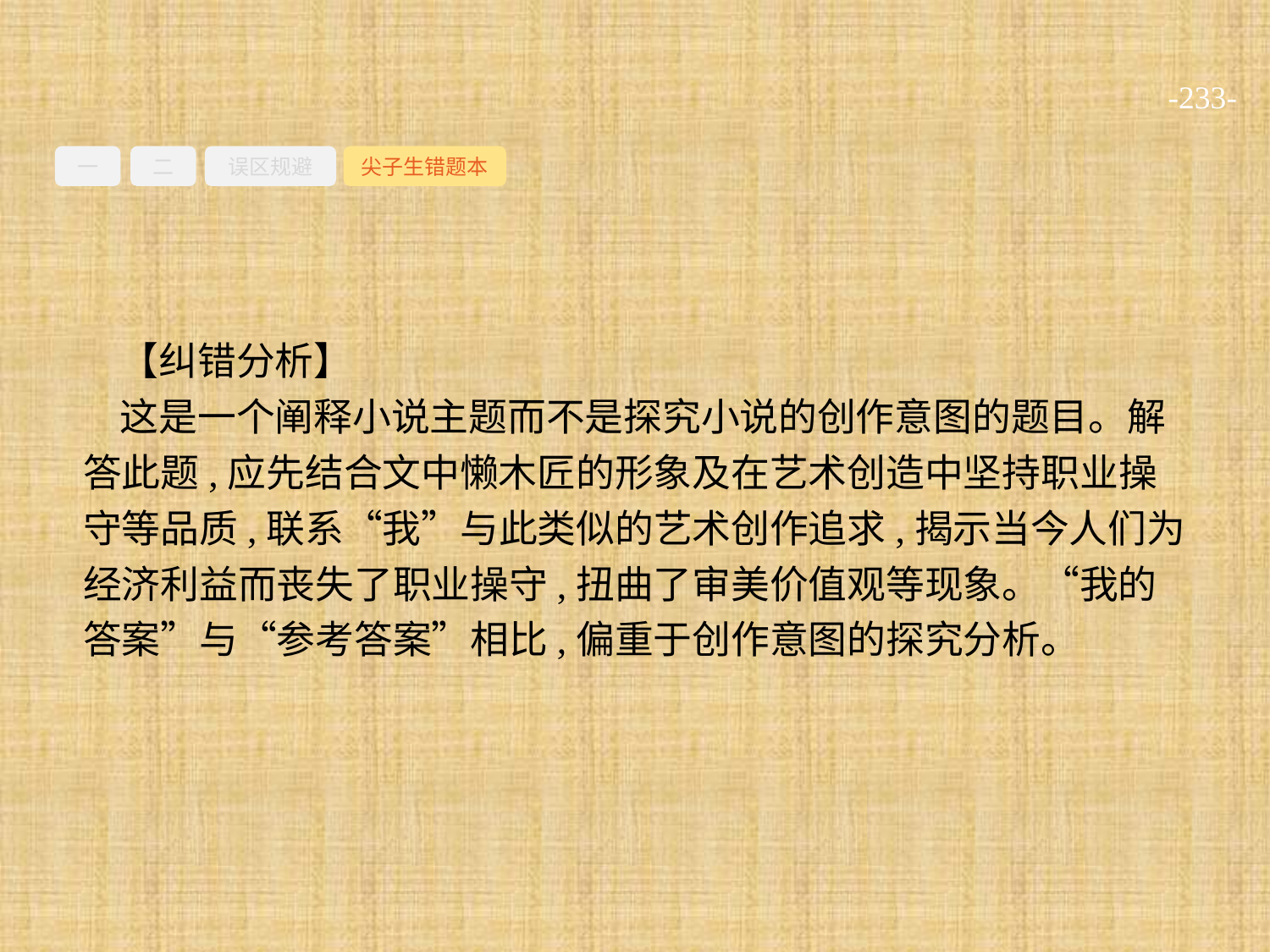

-233-
一
二
误区规避
尖子生错题本
【纠错分析】
这是一个阐释小说主题而不是探究小说的创作意图的题目。解答此题,应先结合文中懒木匠的形象及在艺术创造中坚持职业操守等品质,联系“我”与此类似的艺术创作追求,揭示当今人们为经济利益而丧失了职业操守,扭曲了审美价值观等现象。“我的答案”与“参考答案”相比,偏重于创作意图的探究分析。